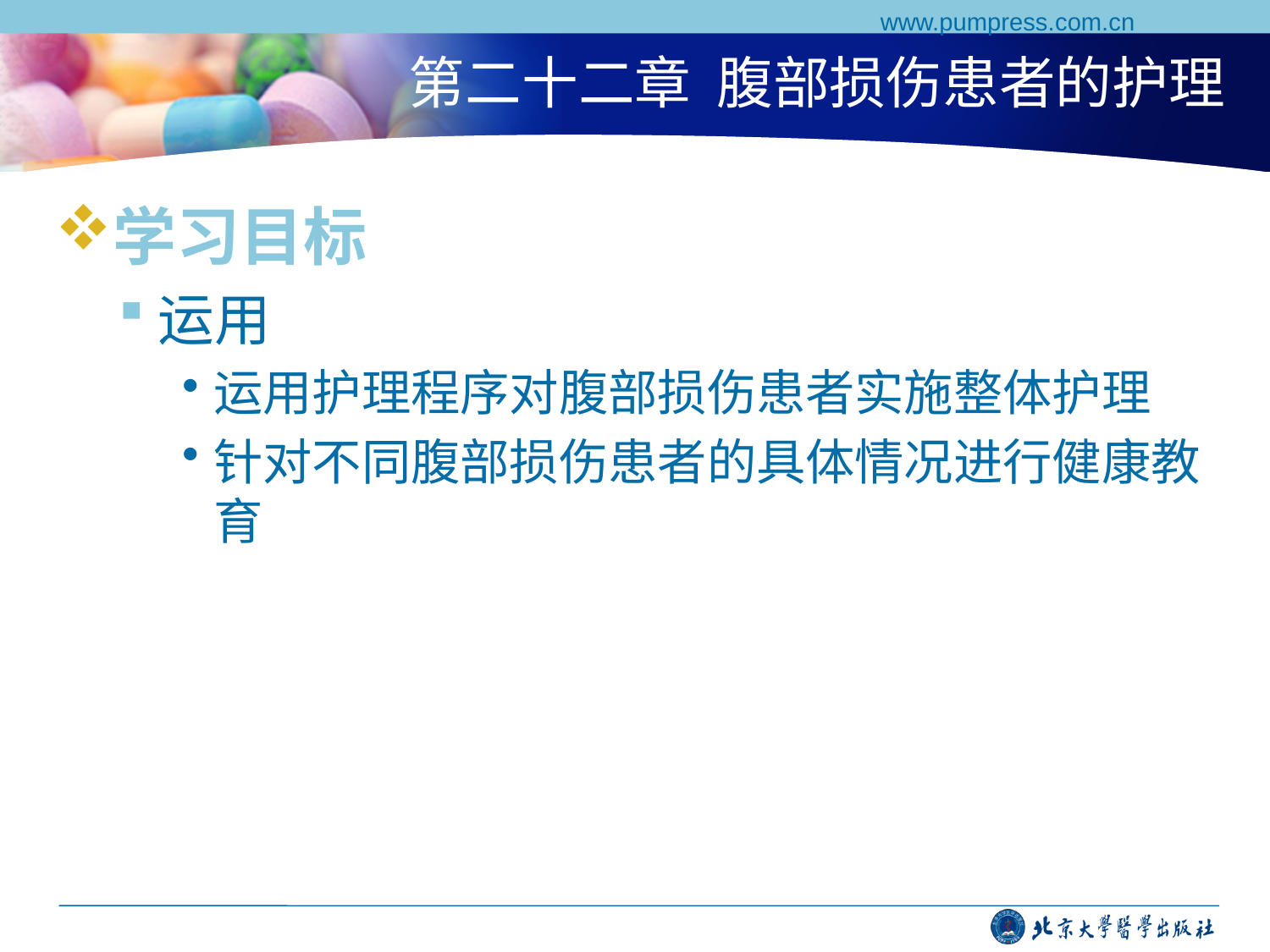

www.pumpress.com.cn
# 第二十二章  腹部损伤患者的护理
学习目标
运用
运用护理程序对腹部损伤患者实施整体护理
针对不同腹部损伤患者的具体情况进行健康教育